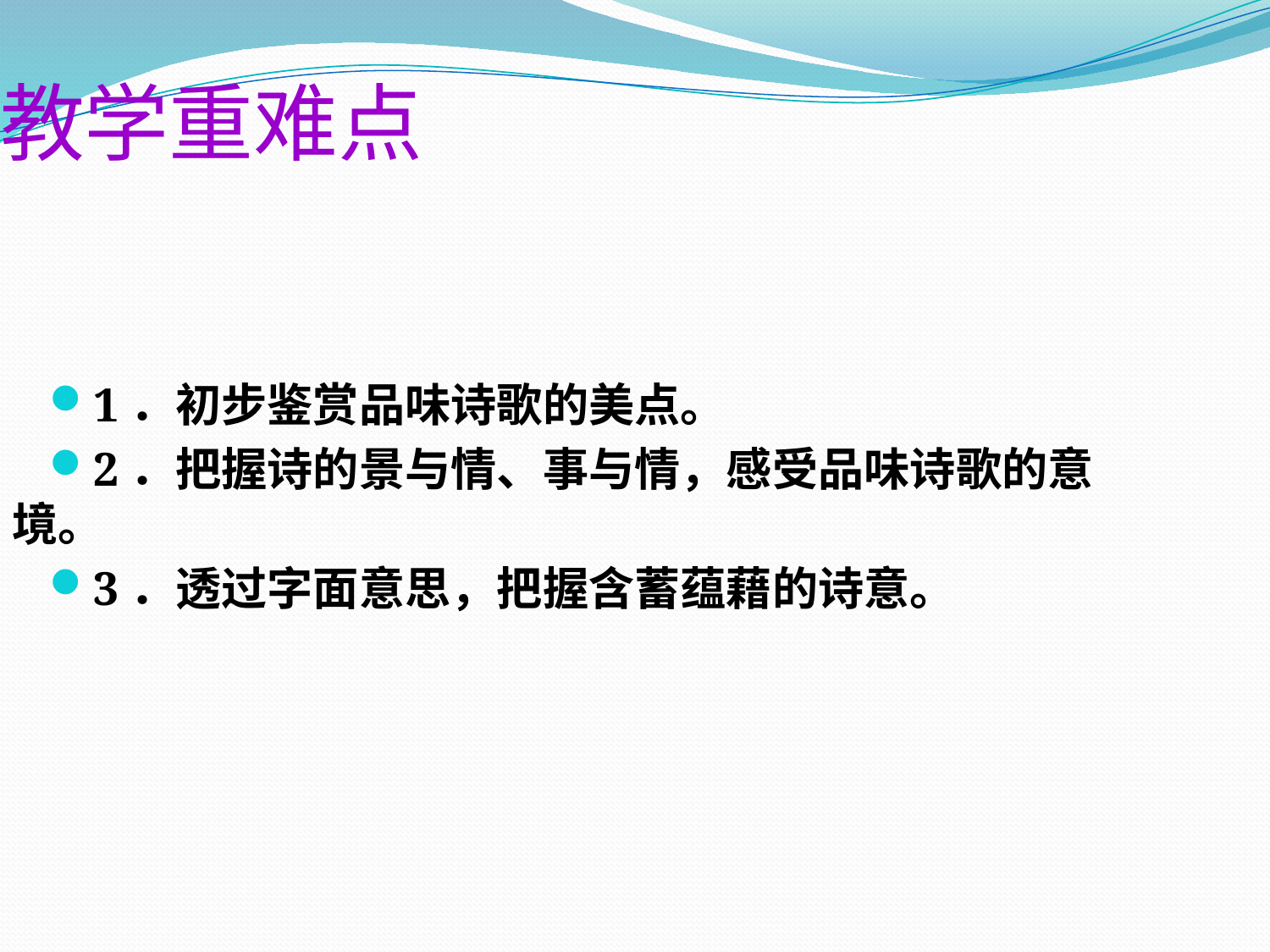

教学重难点
1．初步鉴赏品味诗歌的美点。
2．把握诗的景与情、事与情，感受品味诗歌的意境。
3．透过字面意思，把握含蓄蕴藉的诗意。